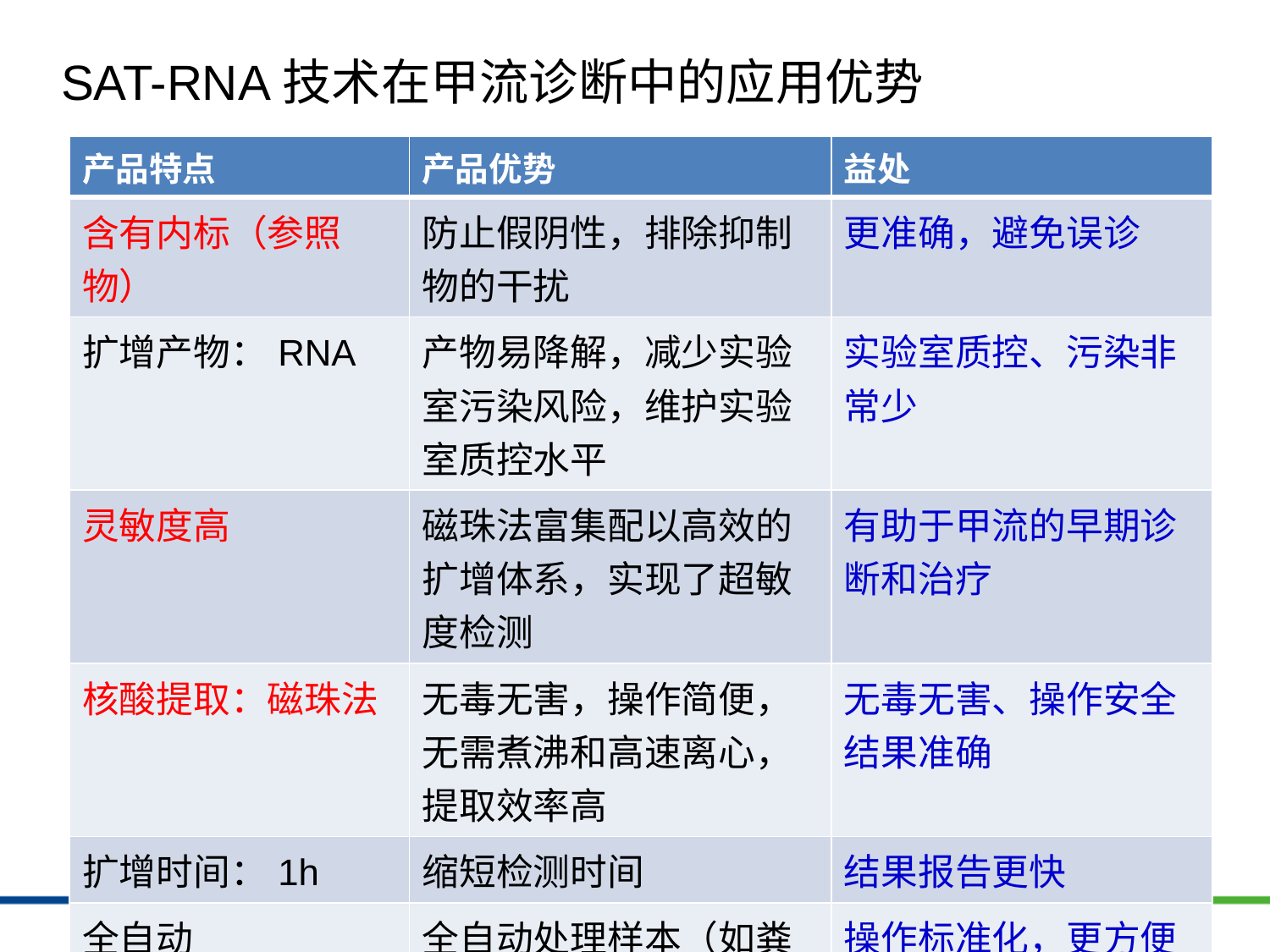

SAT-RNA技术在甲流诊断中的应用优势
| 产品特点 | 产品优势 | 益处 |
| --- | --- | --- |
| 含有内标（参照物） | 防止假阴性，排除抑制物的干扰 | 更准确，避免误诊 |
| 扩增产物：RNA | 产物易降解，减少实验室污染风险，维护实验室质控水平 | 实验室质控、污染非常少 |
| 灵敏度高 | 磁珠法富集配以高效的扩增体系，实现了超敏度检测 | 有助于甲流的早期诊断和治疗 |
| 核酸提取：磁珠法 | 无毒无害，操作简便，无需煮沸和高速离心，提取效率高 | 无毒无害、操作安全 结果准确 |
| 扩增时间：1h | 缩短检测时间 | 结果报告更快 |
| 全自动 | 全自动处理样本（如粪便） | 操作标准化，更方便 |